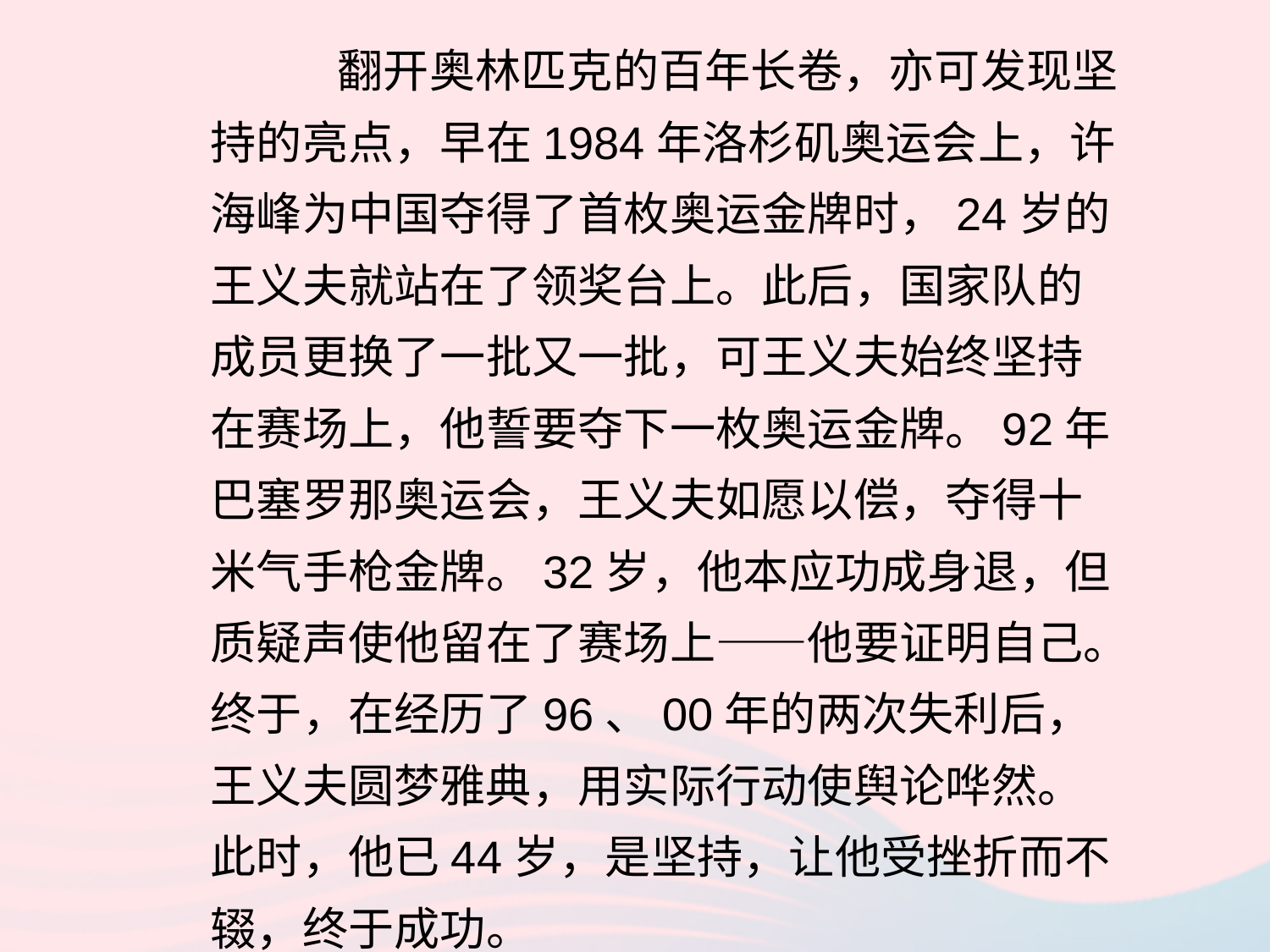

翻开奥林匹克的百年长卷，亦可发现坚持的亮点，早在1984年洛杉矶奥运会上，许海峰为中国夺得了首枚奥运金牌时，24岁的王义夫就站在了领奖台上。此后，国家队的成员更换了一批又一批，可王义夫始终坚持在赛场上，他誓要夺下一枚奥运金牌。92年巴塞罗那奥运会，王义夫如愿以偿，夺得十米气手枪金牌。32岁，他本应功成身退，但质疑声使他留在了赛场上——他要证明自己。终于，在经历了96、00年的两次失利后，王义夫圆梦雅典，用实际行动使舆论哗然。此时，他已44岁，是坚持，让他受挫折而不辍，终于成功。